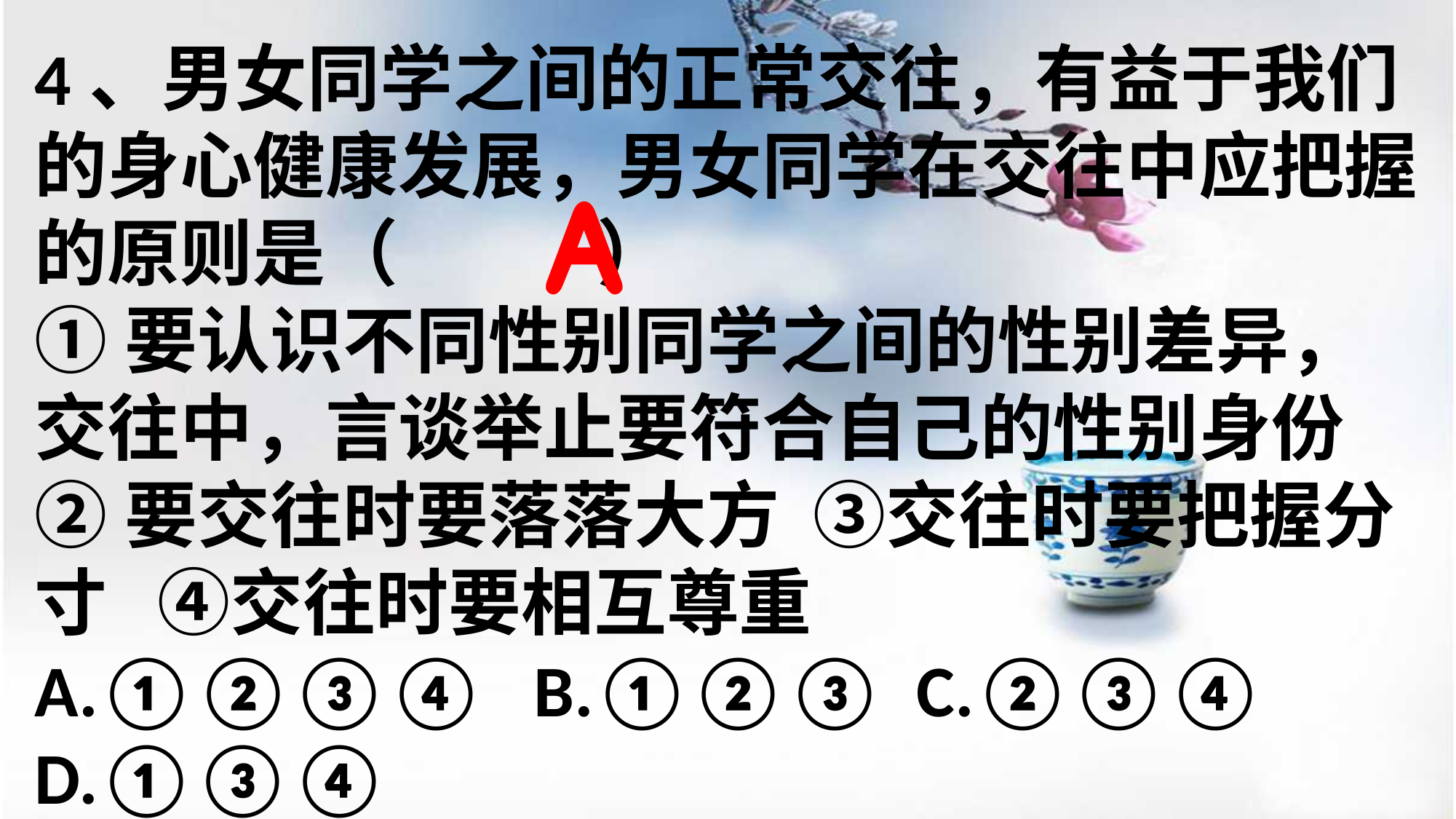

4、男女同学之间的正常交往，有益于我们的身心健康发展，男女同学在交往中应把握的原则是（            ）
①要认识不同性别同学之间的性别差异，交往中，言谈举止要符合自己的性别身份
②要交往时要落落大方  ③交往时要把握分寸   ④交往时要相互尊重
A.①②③④   B.①②③  C.②③④   D.①③④
A